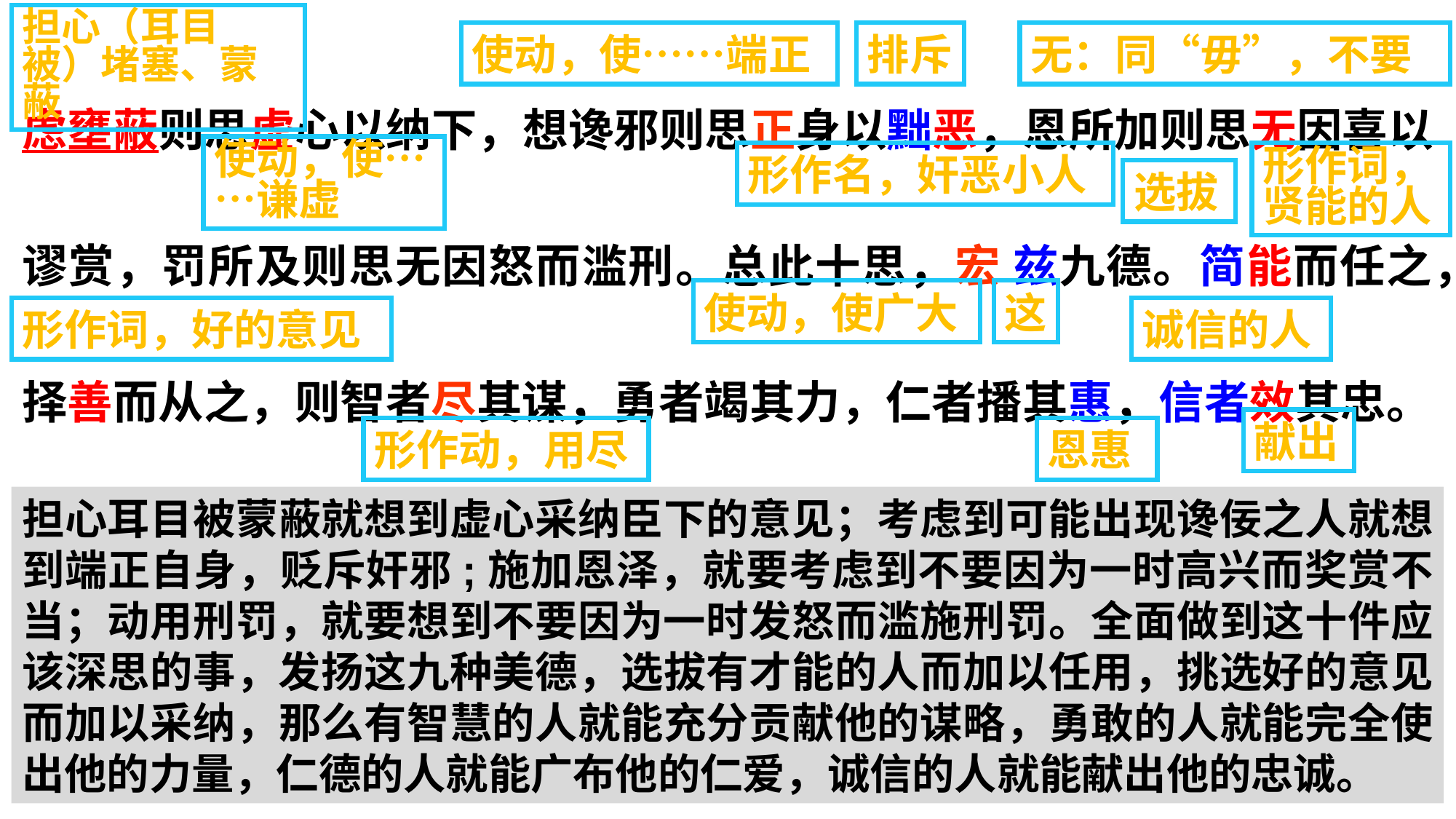

担心（耳目被）堵塞、蒙蔽
虑壅蔽则思虚心以纳下，想谗邪则思正身以黜恶，恩所加则思无因喜以谬赏，罚所及则思无因怒而滥刑。总此十思，宏 兹九德。简能而任之，择善而从之，则智者尽其谋，勇者竭其力，仁者播其惠，信者效其忠。
使动，使……端正
排斥
无：同“毋”，不要
使动，使……谦虚

形作名，奸恶小人
形作词，贤能的人
选拔
使动，使广大
这
形作词，好的意见
诚信的人
献出
恩惠
形作动，用尽
担心耳目被蒙蔽就想到虚心采纳臣下的意见；考虑到可能出现谗佞之人就想 到端正自身，贬斥奸邪;施加恩泽，就要考虑到不要因为一时高兴而奖赏不当；动用刑罚，就要想到不要因为一时发怒而滥施刑罚。全面做到这十件应该深思的事，发扬这九种美德，选拔有才能的人而加以任用，挑选好的意见而加以采纳，那么有智慧的人就能充分贡献他的谋略，勇敢的人就能完全使出他的力量，仁德的人就能广布他的仁爱，诚信的人就能献出他的忠诚。